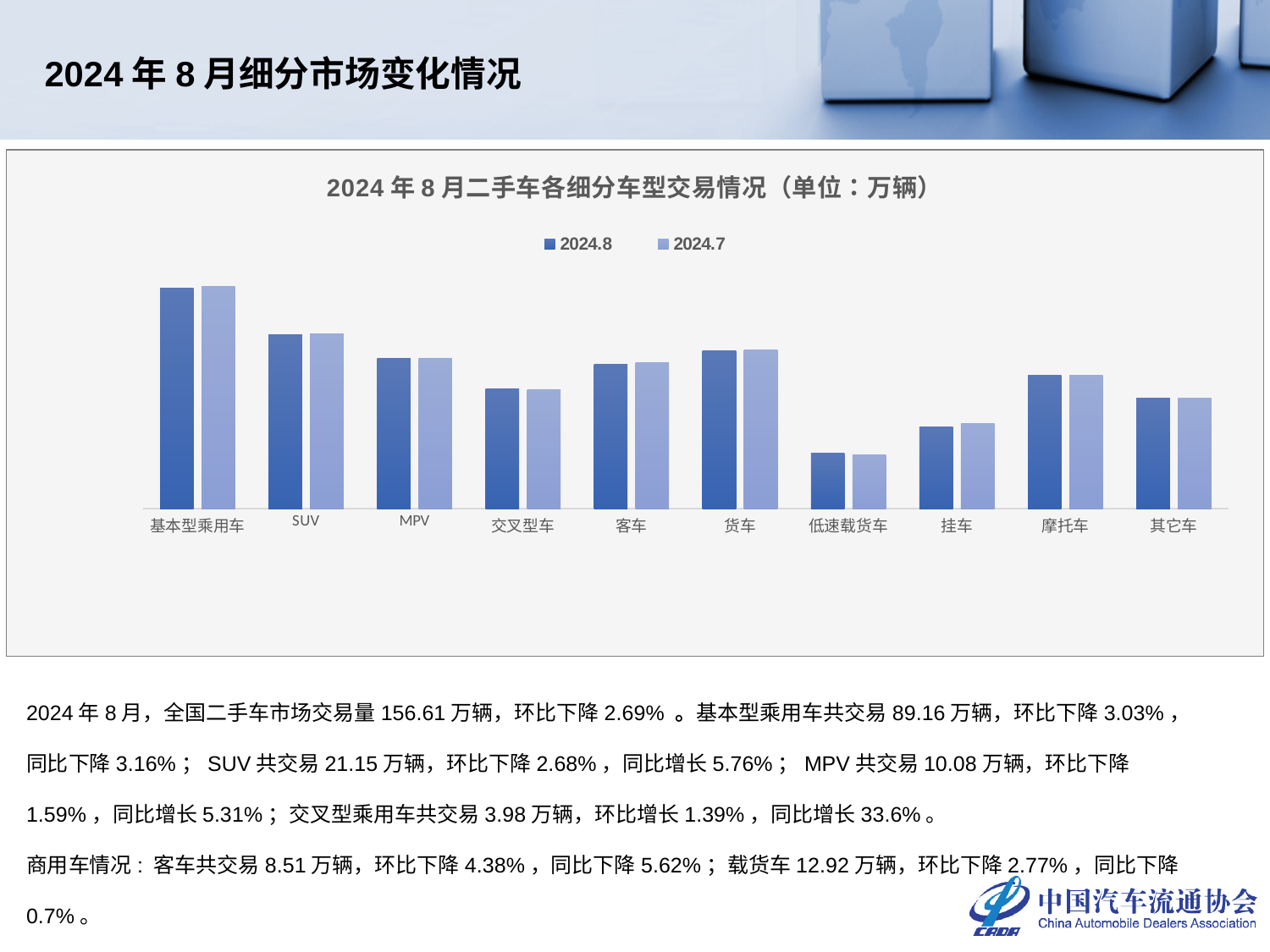

2024年8月细分市场变化情况

### Chart: 2024年8月二手车各细分车型交易情况（单位：万辆）

| Category | 2024.8 | 2024.7 |
|---|---|---|
| 基本型乘用车 | 89.1621 | 91.9505 |
| SUV | 21.1529 | 21.7346 |
| MPV | 10.0771 | 10.2399 |
| 交叉型车 | 3.9844 | 3.9298 |
| 客车 | 8.5087 | 8.8983 |
| 货车 | 12.9236 | 13.2913 |
| 低速载货车 | 0.5488 | 0.5256 |
| 挂车 | 1.2455 | 1.3552 |
| 摩托车 | 6.038 | 6.0513 |
| 其它车 | 2.9737 | 2.9623 |
2024年8月，全国二手车市场交易量156.61万辆，环比下降2.69% 。基本型乘用车共交易89.16万辆，环比下降3.03%，同比下降3.16%；SUV共交易21.15万辆，环比下降2.68%，同比增长5.76%；MPV共交易10.08万辆，环比下降1.59%，同比增长5.31%；交叉型乘用车共交易3.98万辆，环比增长1.39%，同比增长33.6%。
商用车情况: 客车共交易8.51万辆，环比下降4.38%，同比下降5.62%；载货车12.92万辆，环比下降2.77%，同比下降0.7%。